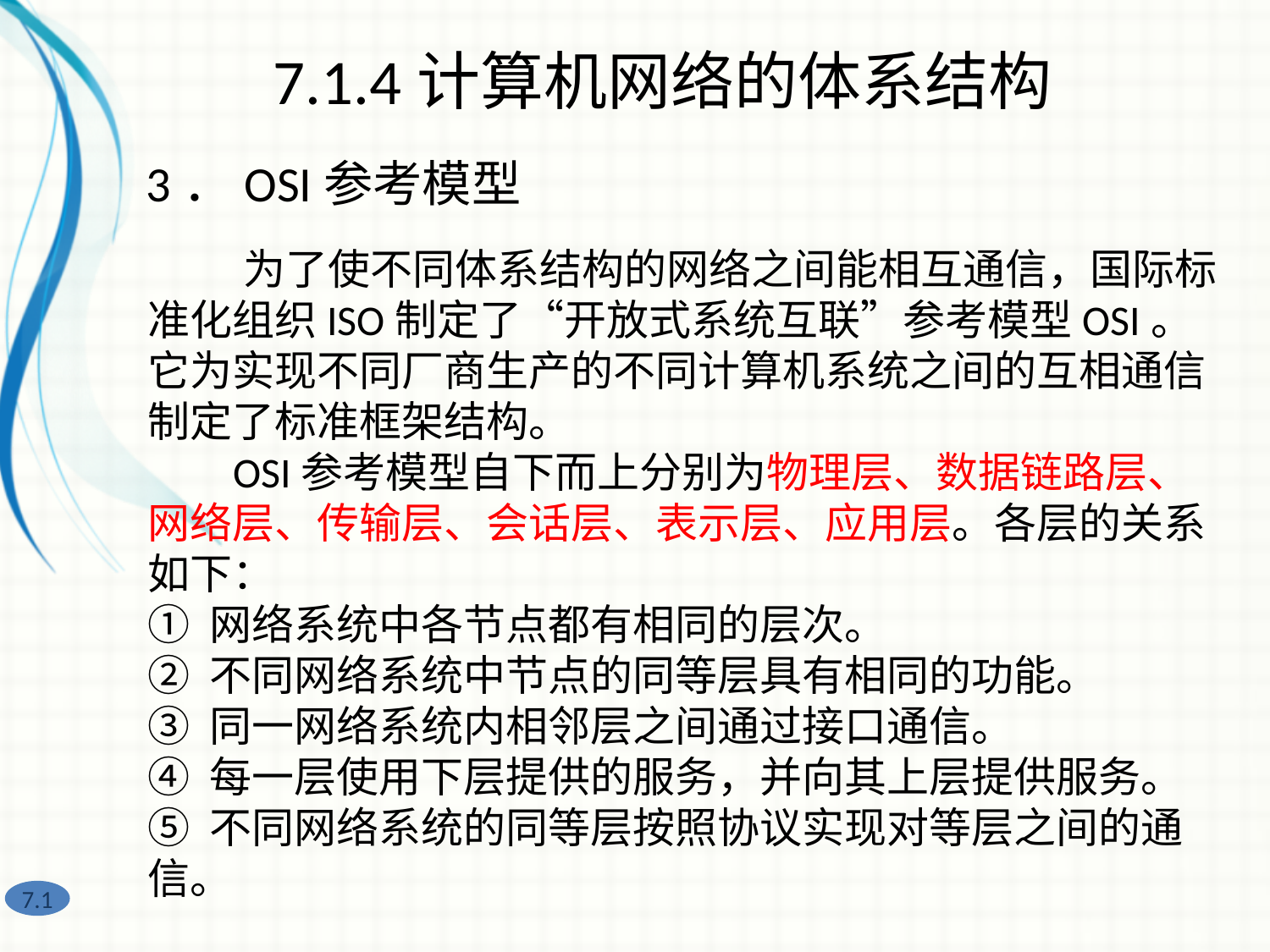

7.1.4计算机网络的体系结构
3．OSI参考模型
         为了使不同体系结构的网络之间能相互通信，国际标准化组织ISO制定了“开放式系统互联”参考模型OSI。它为实现不同厂商生产的不同计算机系统之间的互相通信制定了标准框架结构。
         OSI参考模型自下而上分别为物理层、数据链路层、网络层、传输层、会话层、表示层、应用层。各层的关系如下：
① 网络系统中各节点都有相同的层次。
② 不同网络系统中节点的同等层具有相同的功能。
③ 同一网络系统内相邻层之间通过接口通信。
④ 每一层使用下层提供的服务，并向其上层提供服务。
⑤ 不同网络系统的同等层按照协议实现对等层之间的通信。